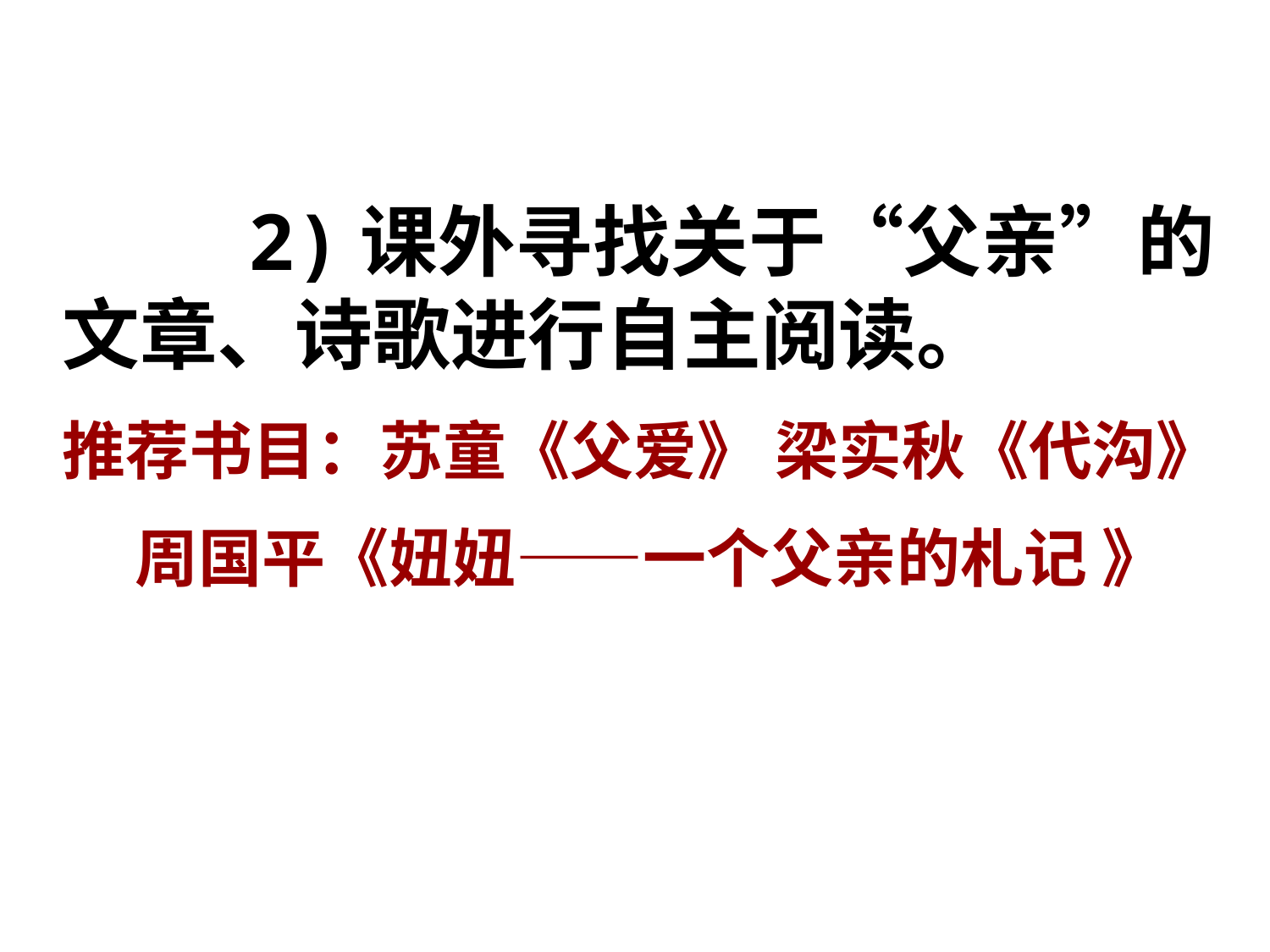

2)课外寻找关于“父亲”的文章、诗歌进行自主阅读。
推荐书目：苏童《父爱》 梁实秋《代沟》
    周国平《妞妞——一个父亲的札记 》